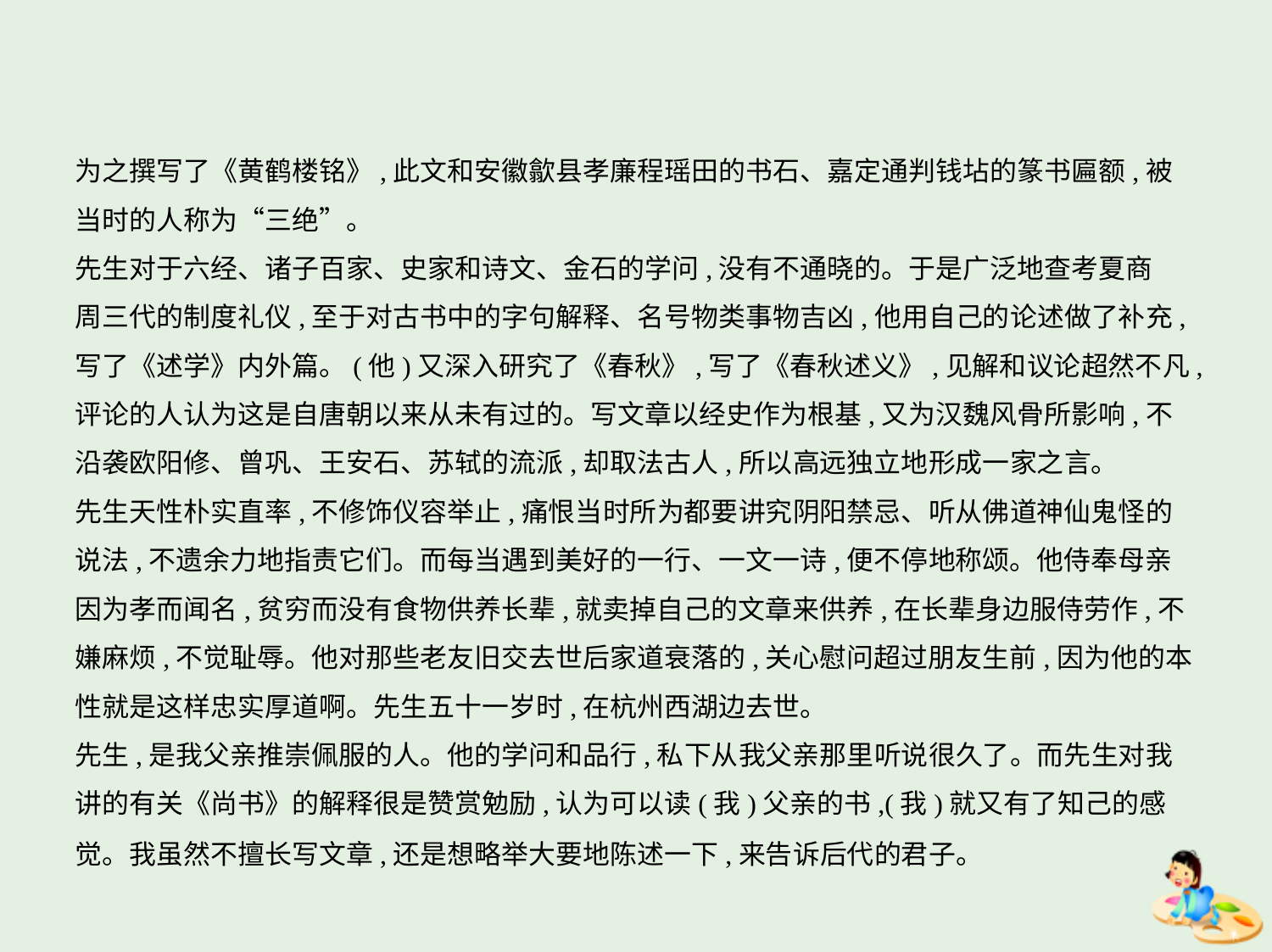

为之撰写了《黄鹤楼铭》,此文和安徽歙县孝廉程瑶田的书石、嘉定通判钱坫的篆书匾额,被
当时的人称为“三绝”。
先生对于六经、诸子百家、史家和诗文、金石的学问,没有不通晓的。于是广泛地查考夏商
周三代的制度礼仪,至于对古书中的字句解释、名号物类事物吉凶,他用自己的论述做了补充,
写了《述学》内外篇。(他)又深入研究了《春秋》,写了《春秋述义》,见解和议论超然不凡,
评论的人认为这是自唐朝以来从未有过的。写文章以经史作为根基,又为汉魏风骨所影响,不
沿袭欧阳修、曾巩、王安石、苏轼的流派,却取法古人,所以高远独立地形成一家之言。
先生天性朴实直率,不修饰仪容举止,痛恨当时所为都要讲究阴阳禁忌、听从佛道神仙鬼怪的
说法,不遗余力地指责它们。而每当遇到美好的一行、一文一诗,便不停地称颂。他侍奉母亲
因为孝而闻名,贫穷而没有食物供养长辈,就卖掉自己的文章来供养,在长辈身边服侍劳作,不
嫌麻烦,不觉耻辱。他对那些老友旧交去世后家道衰落的,关心慰问超过朋友生前,因为他的本
性就是这样忠实厚道啊。先生五十一岁时,在杭州西湖边去世。
先生,是我父亲推崇佩服的人。他的学问和品行,私下从我父亲那里听说很久了。而先生对我
讲的有关《尚书》的解释很是赞赏勉励,认为可以读(我)父亲的书,(我)就又有了知己的感
觉。我虽然不擅长写文章,还是想略举大要地陈述一下,来告诉后代的君子。